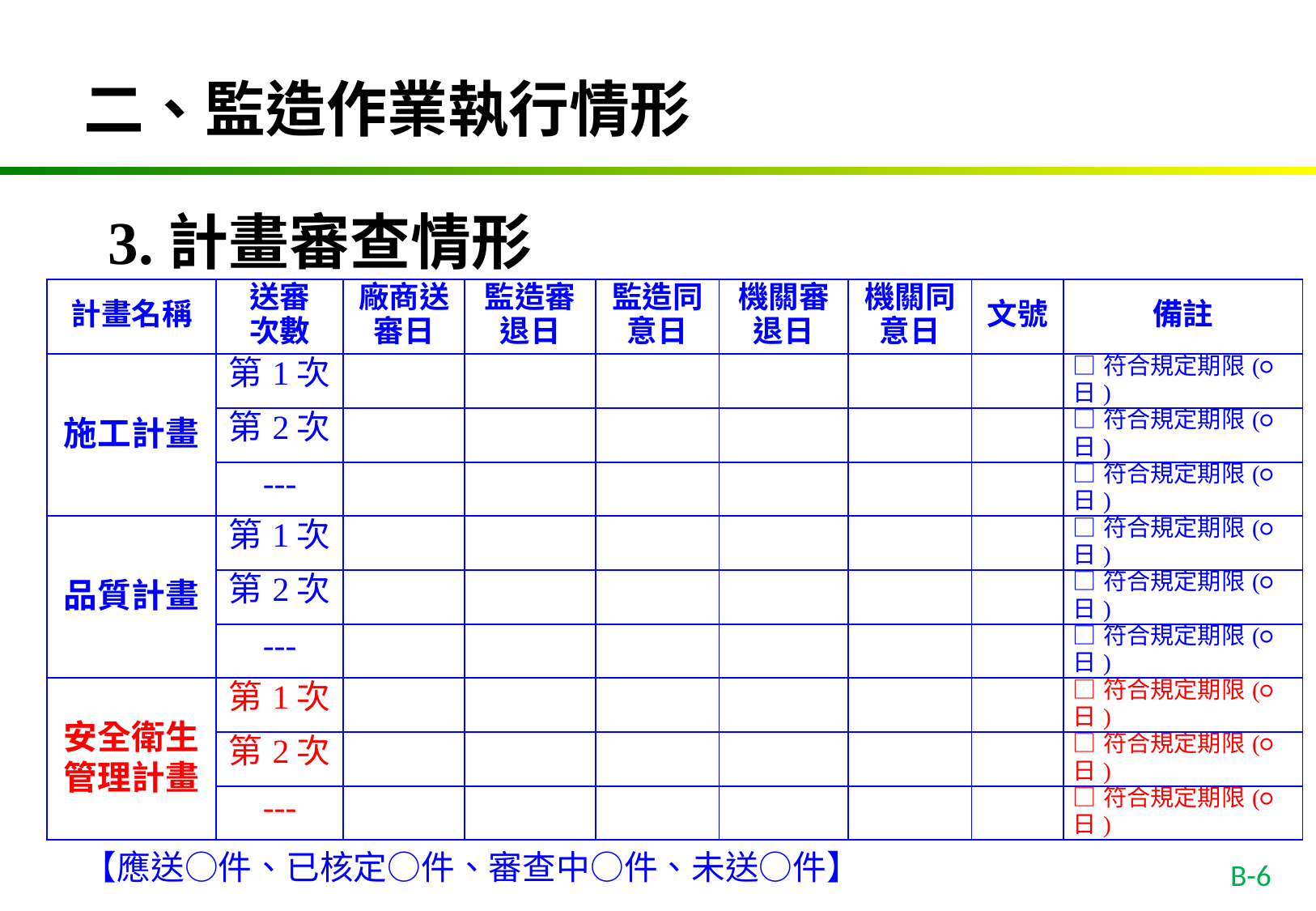

二、監造作業執行情形

3.計畫審查情形
| 計畫名稱 | 送審 次數 | 廠商送審日 | 監造審退日 | 監造同意日 | 機關審退日 | 機關同意日 | 文號 | 備註 |
| --- | --- | --- | --- | --- | --- | --- | --- | --- |
| 施工計畫 | 第1次 |  |  |  |  |  |  | □符合規定期限(○日) |
|  | 第2次 |  |  |  |  |  |  | □符合規定期限(○日) |
|  | --- |  |  |  |  |  |  | □符合規定期限(○日) |
| 品質計畫 | 第1次 |  |  |  |  |  |  | □符合規定期限(○日) |
|  | 第2次 |  |  |  |  |  |  | □符合規定期限(○日) |
|  | --- |  |  |  |  |  |  | □符合規定期限(○日) |
| 安全衛生管理計畫 | 第1次 |  |  |  |  |  |  | □符合規定期限(○日) |
|  | 第2次 |  |  |  |  |  |  | □符合規定期限(○日) |
|  | --- |  |  |  |  |  |  | □符合規定期限(○日) |
B-6
【應送○件、已核定○件、審查中○件、未送○件】